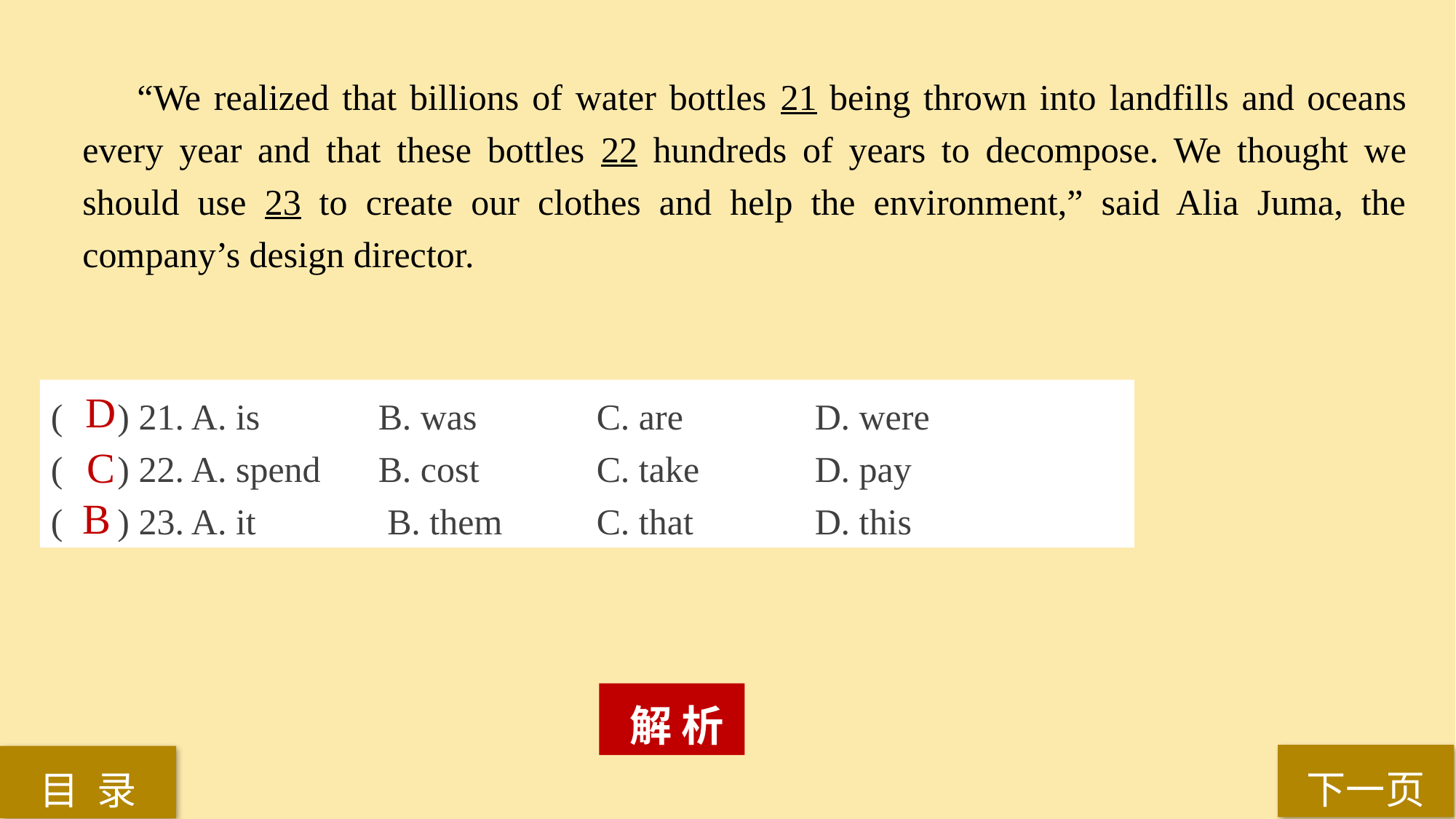

“We realized that billions of water bottles 21 being thrown into landfills and oceans every year and that these bottles 22 hundreds of years to decompose. We thought we should use 23 to create our clothes and help the environment,” said Alia Juma, the company’s design director.
(      ) 21. A. is 	B. was 		C. are 		D. were
(      ) 22. A. spend 	B. cost 	C. take 	D. pay
(      ) 23. A. it		 B. them 	C. that 		D. this
D
C
B
 解 析